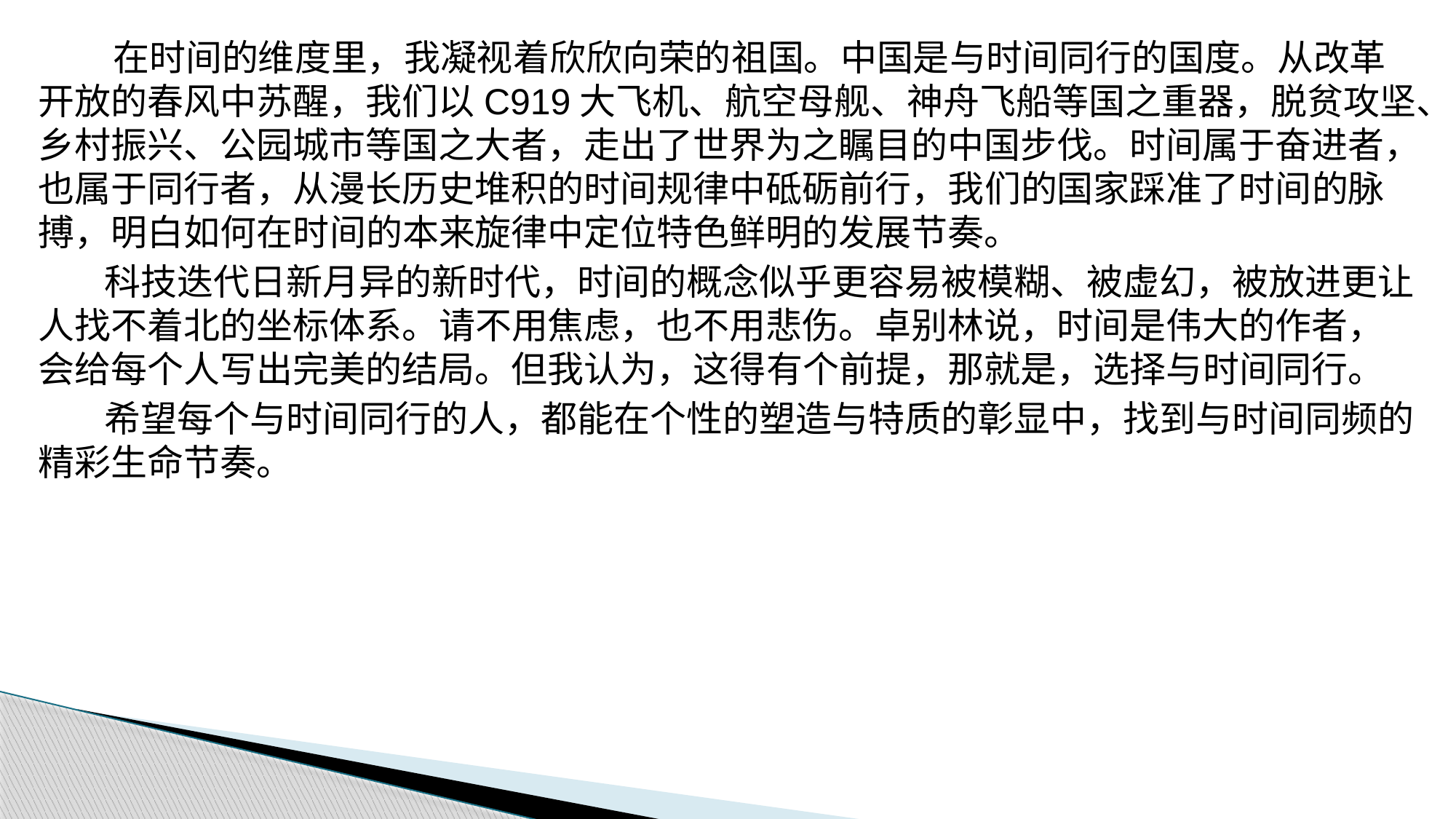

在时间的维度里，我凝视着欣欣向荣的祖国。中国是与时间同行的国度。从改革开放的春风中苏醒，我们以C919大飞机、航空母舰、神舟飞船等国之重器，脱贫攻坚、乡村振兴、公园城市等国之大者，走出了世界为之瞩目的中国步伐。时间属于奋进者，也属于同行者，从漫长历史堆积的时间规律中砥砺前行，我们的国家踩准了时间的脉搏，明白如何在时间的本来旋律中定位特色鲜明的发展节奏。
       科技迭代日新月异的新时代，时间的概念似乎更容易被模糊、被虚幻，被放进更让人找不着北的坐标体系。请不用焦虑，也不用悲伤。卓别林说，时间是伟大的作者，会给每个人写出完美的结局。但我认为，这得有个前提，那就是，选择与时间同行。
       希望每个与时间同行的人，都能在个性的塑造与特质的彰显中，找到与时间同频的精彩生命节奏。